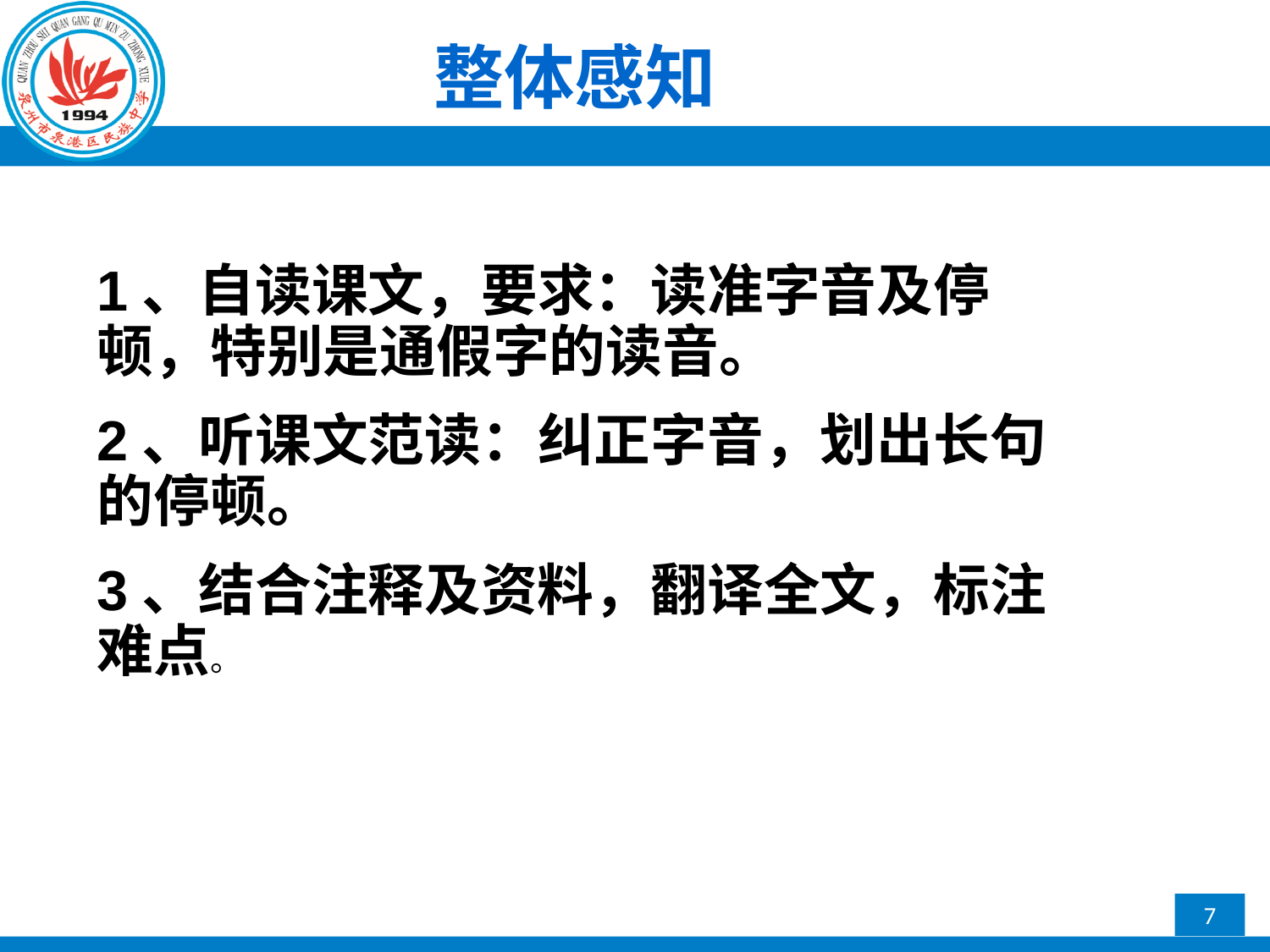

# 整体感知
1、自读课文，要求：读准字音及停顿，特别是通假字的读音。
2、听课文范读：纠正字音，划出长句的停顿。
3、结合注释及资料，翻译全文，标注难点。